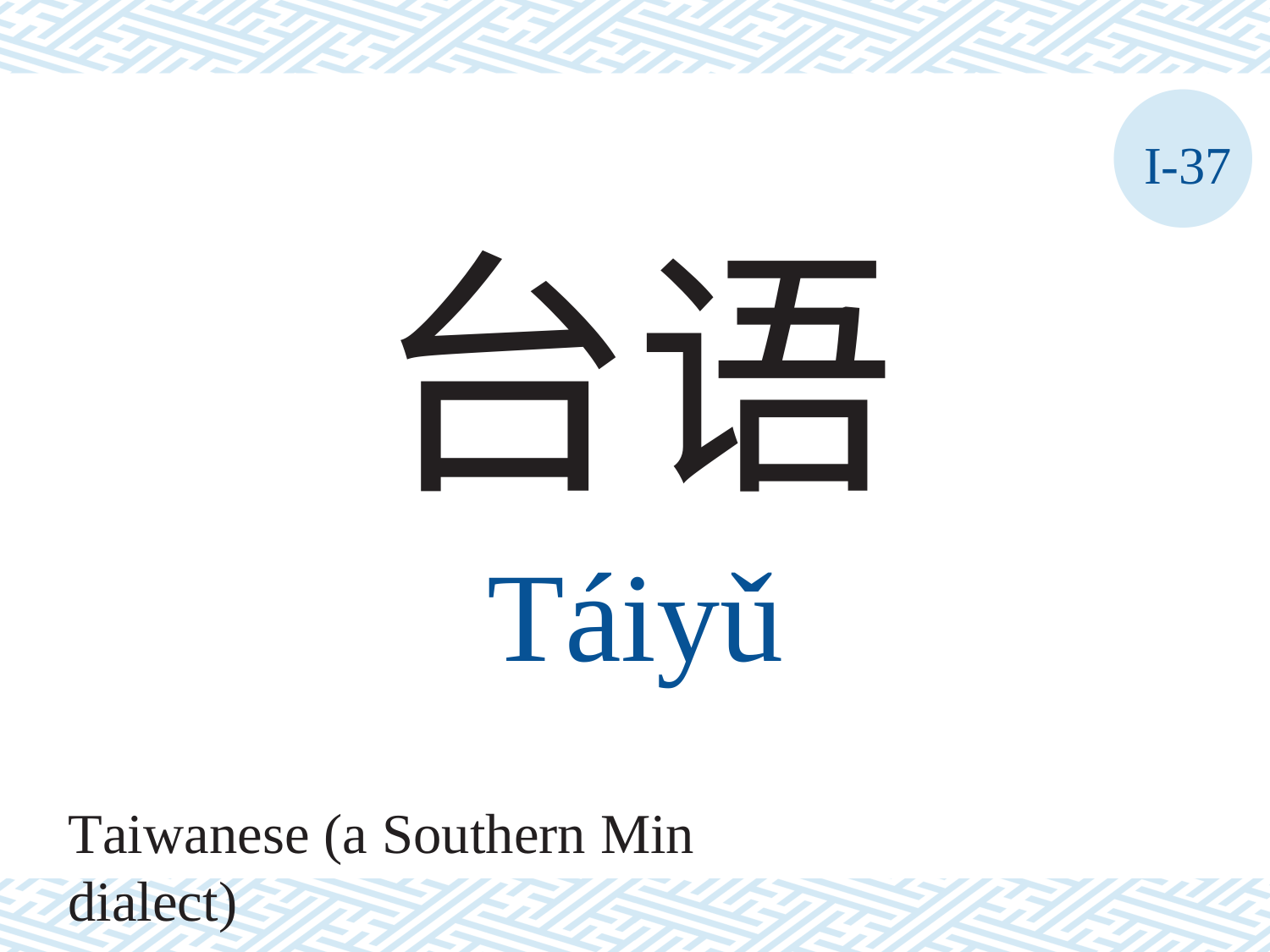

I-37
台语
Táiyǔ
Taiwanese (a Southern Min dialect)